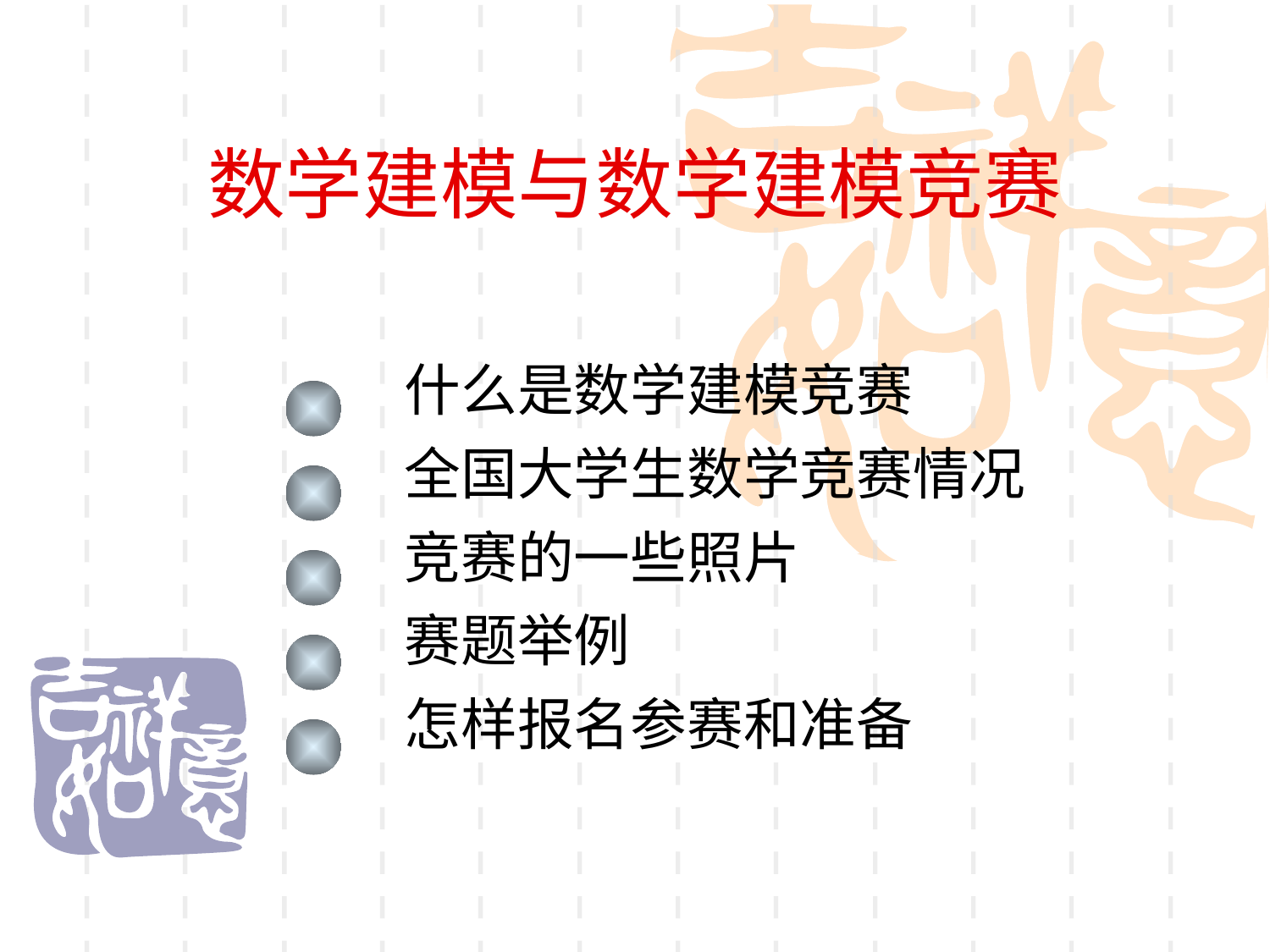

# 数学建模与数学建模竞赛
什么是数学建模竞赛
全国大学生数学竞赛情况
竞赛的一些照片
赛题举例
怎样报名参赛和准备